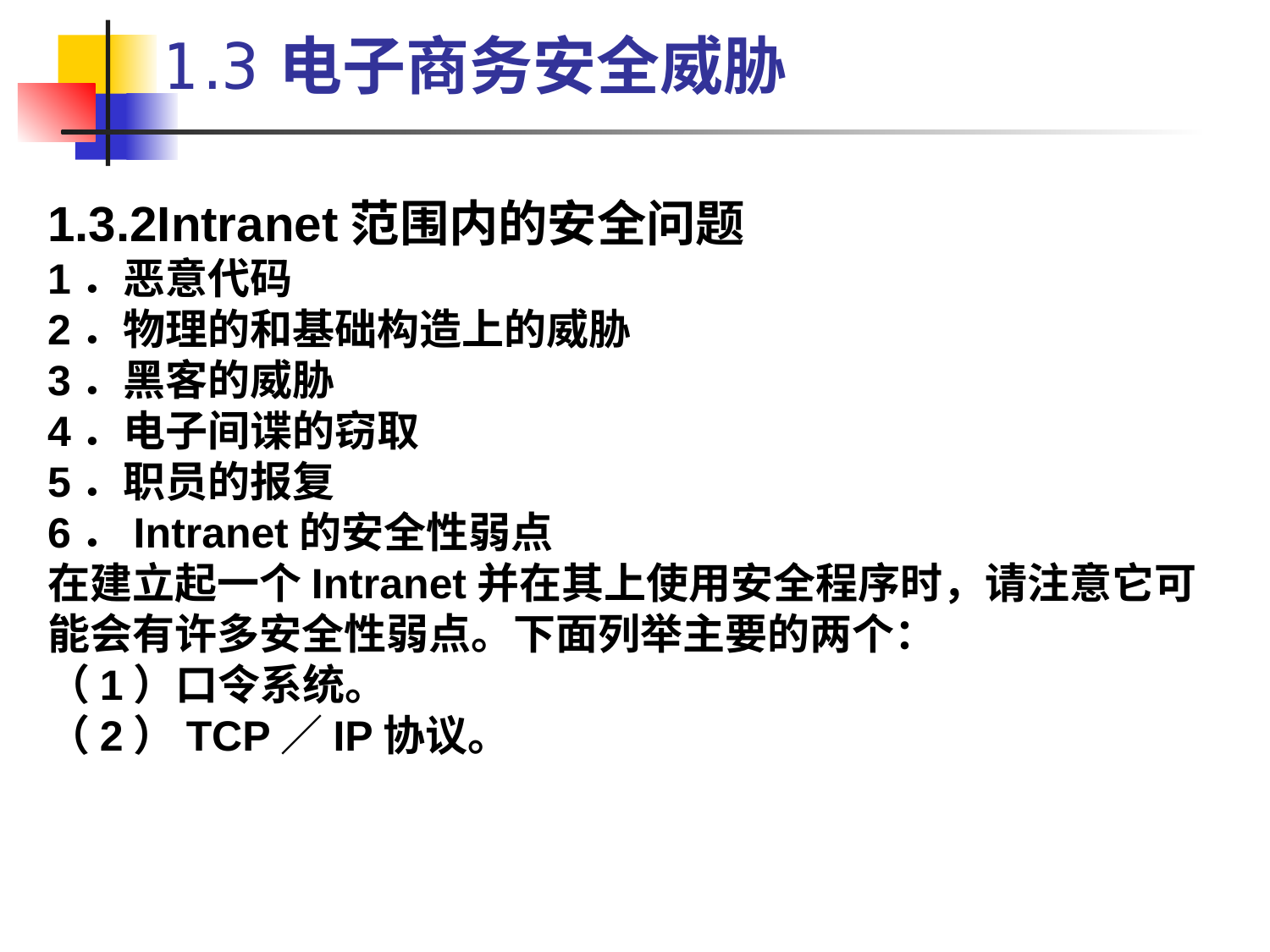

1.3电子商务安全威胁
1.3.2Intranet范围内的安全问题
1．恶意代码
2．物理的和基础构造上的威胁
3．黑客的威胁
4．电子间谍的窃取
5．职员的报复
6．Intranet的安全性弱点
在建立起一个Intranet并在其上使用安全程序时，请注意它可能会有许多安全性弱点。下面列举主要的两个：
（1）口令系统。
（2）TCP／IP协议。